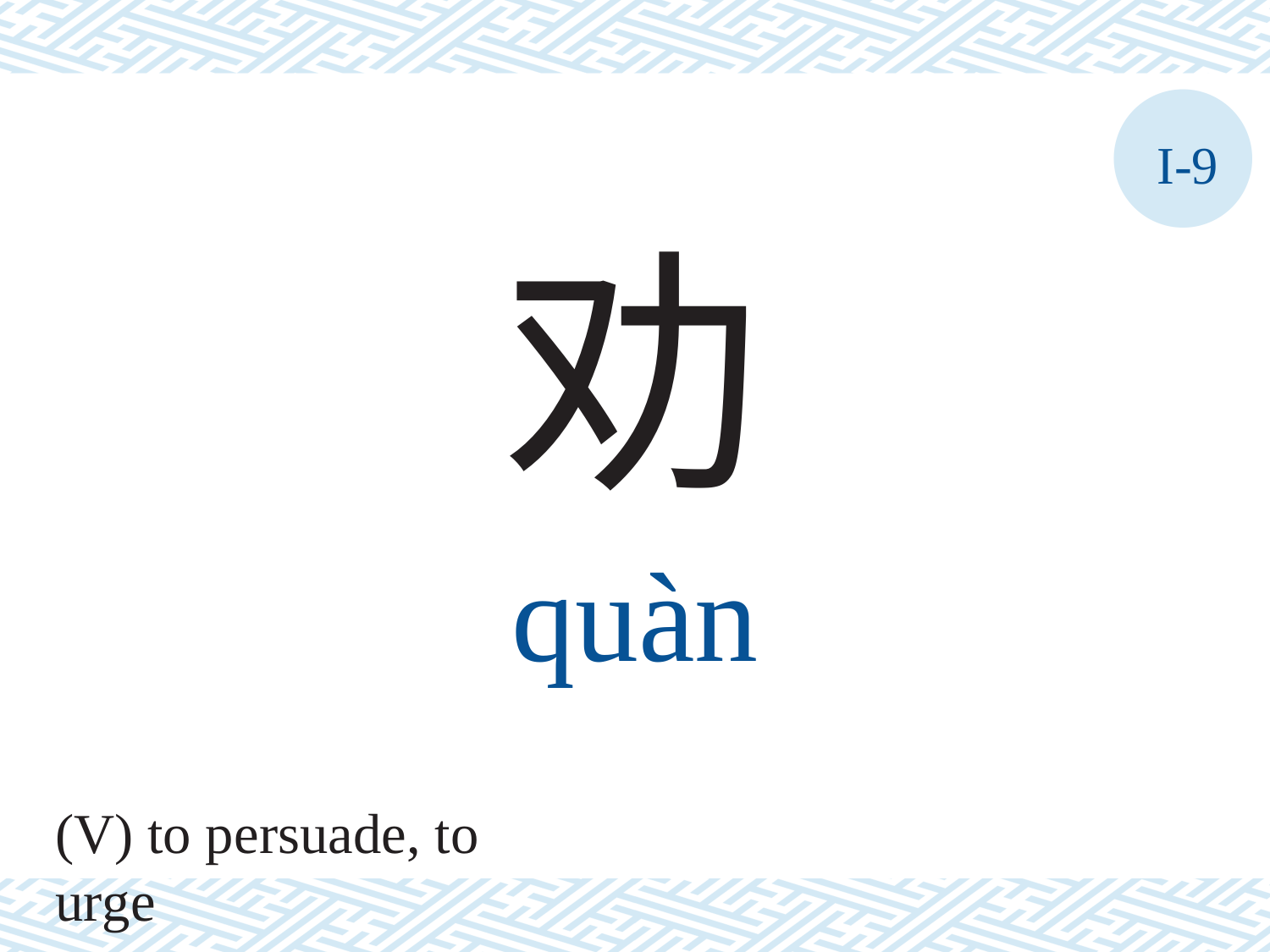

I-9
劝
quàn
(V) to persuade, to urge